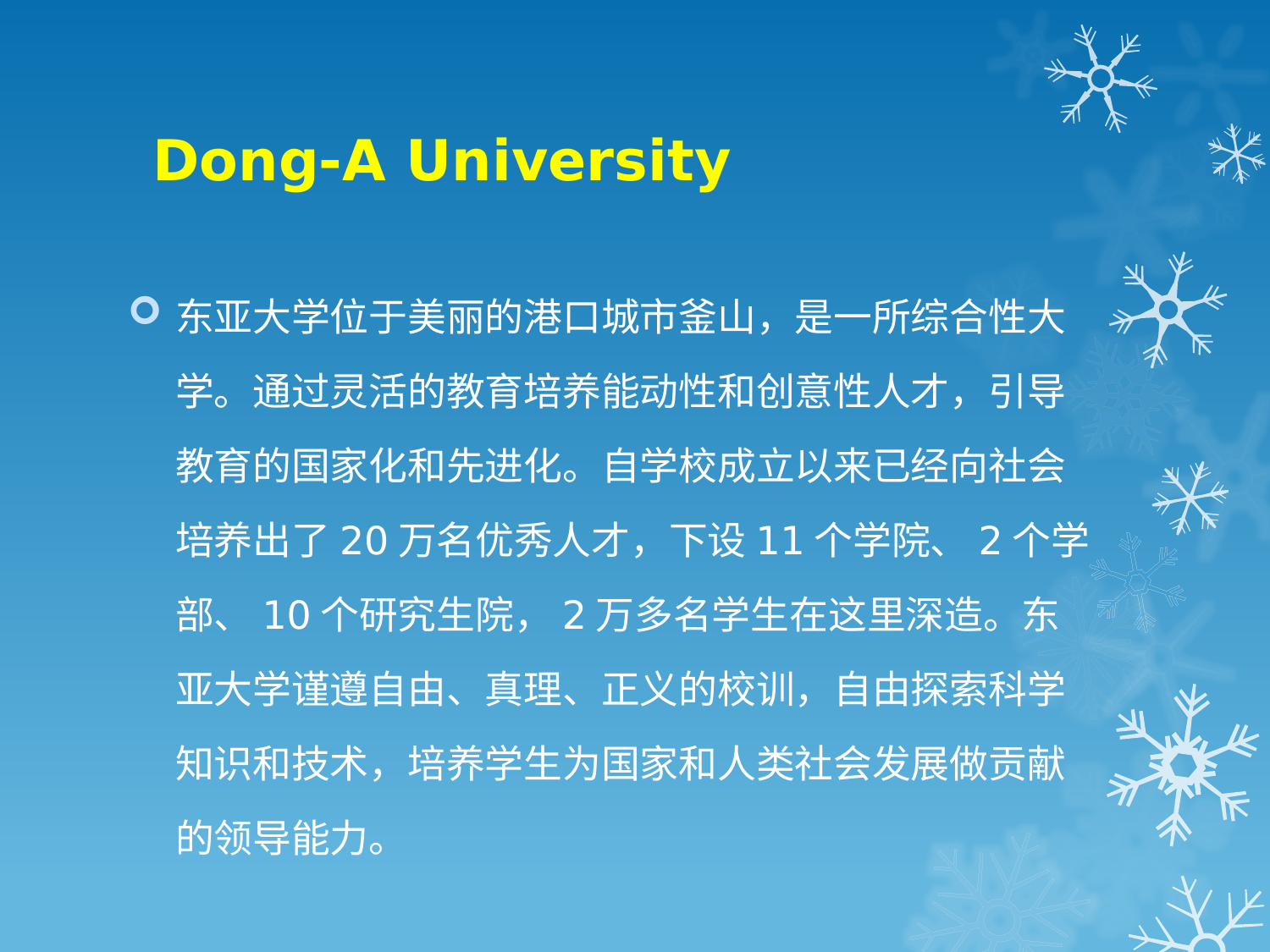

# Dong-A University
东亚大学位于美丽的港口城市釜山，是一所综合性大学。通过灵活的教育培养能动性和创意性人才，引导教育的国家化和先进化。自学校成立以来已经向社会培养出了20万名优秀人才，下设11个学院、2个学部、10个研究生院，2万多名学生在这里深造。东亚大学谨遵自由、真理、正义的校训，自由探索科学知识和技术，培养学生为国家和人类社会发展做贡献的领导能力。